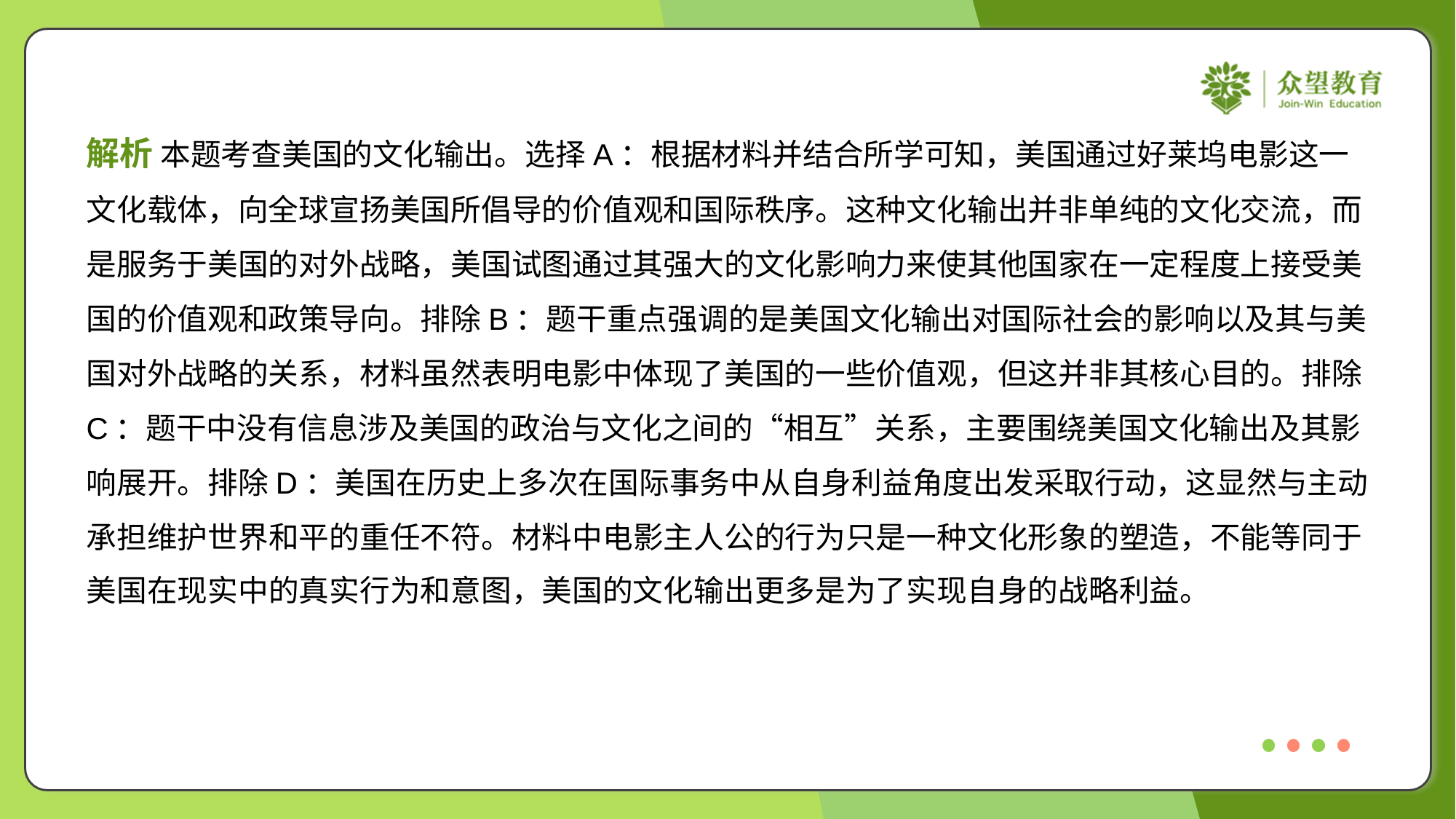

解析 本题考查美国的文化输出。选择A：根据材料并结合所学可知，美国通过好莱坞电影这一
文化载体，向全球宣扬美国所倡导的价值观和国际秩序。这种文化输出并非单纯的文化交流，而
是服务于美国的对外战略，美国试图通过其强大的文化影响力来使其他国家在一定程度上接受美
国的价值观和政策导向。排除B：题干重点强调的是美国文化输出对国际社会的影响以及其与美
国对外战略的关系，材料虽然表明电影中体现了美国的一些价值观，但这并非其核心目的。排除
C：题干中没有信息涉及美国的政治与文化之间的“相互”关系，主要围绕美国文化输出及其影
响展开。排除D：美国在历史上多次在国际事务中从自身利益角度出发采取行动，这显然与主动
承担维护世界和平的重任不符。材料中电影主人公的行为只是一种文化形象的塑造，不能等同于
美国在现实中的真实行为和意图，美国的文化输出更多是为了实现自身的战略利益。